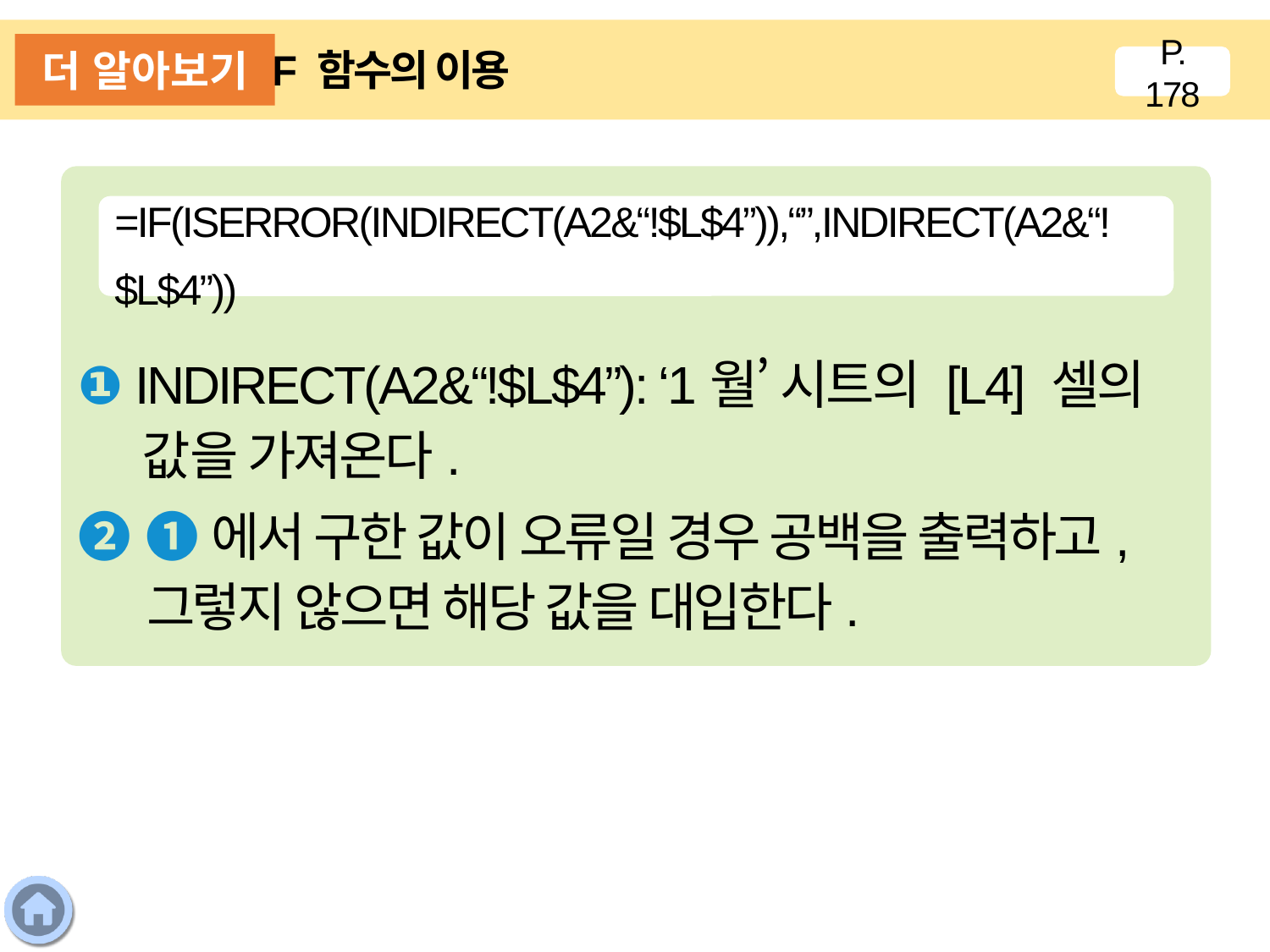

더 알아보기
IF 함수의 이용
P. 178

❶ INDIRECT(A2&“!$L$4”): ‘1월’ 시트의 [L4] 셀의 값을 가져온다.
❷ ❶에서 구한 값이 오류일 경우 공백을 출력하고, 그렇지 않으면 해당 값을 대입한다.
=IF(ISERROR(INDIRECT(A2&“!$L$4”)),“”,INDIRECT(A2&“!$L$4”))